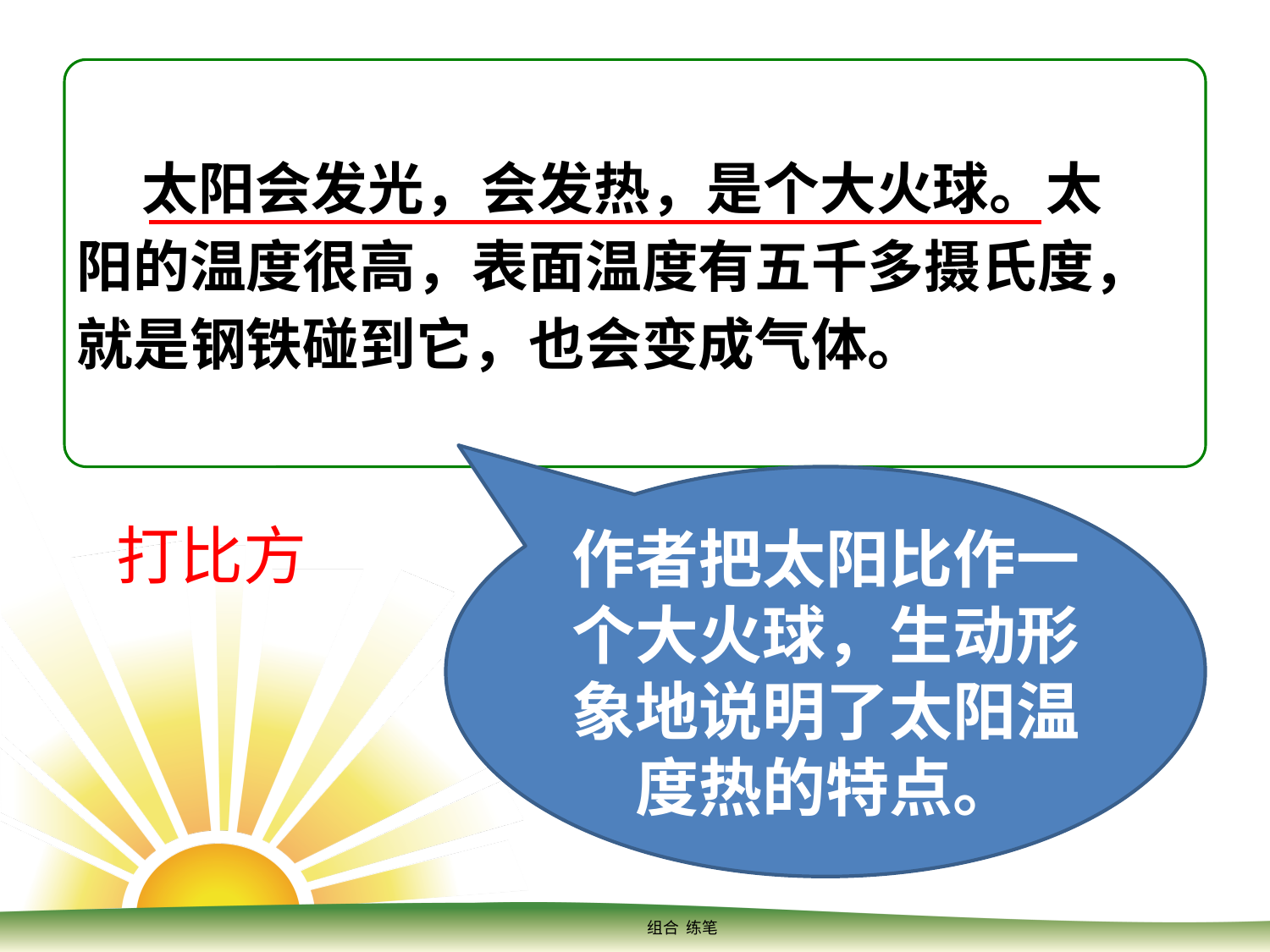

太阳会发光，会发热，是个大火球。太阳的温度很高，表面温度有五千多摄氏度，就是钢铁碰到它，也会变成气体。

作者把太阳比作一个大火球，生动形象地说明了太阳温度热的特点。
打比方
组合  练笔